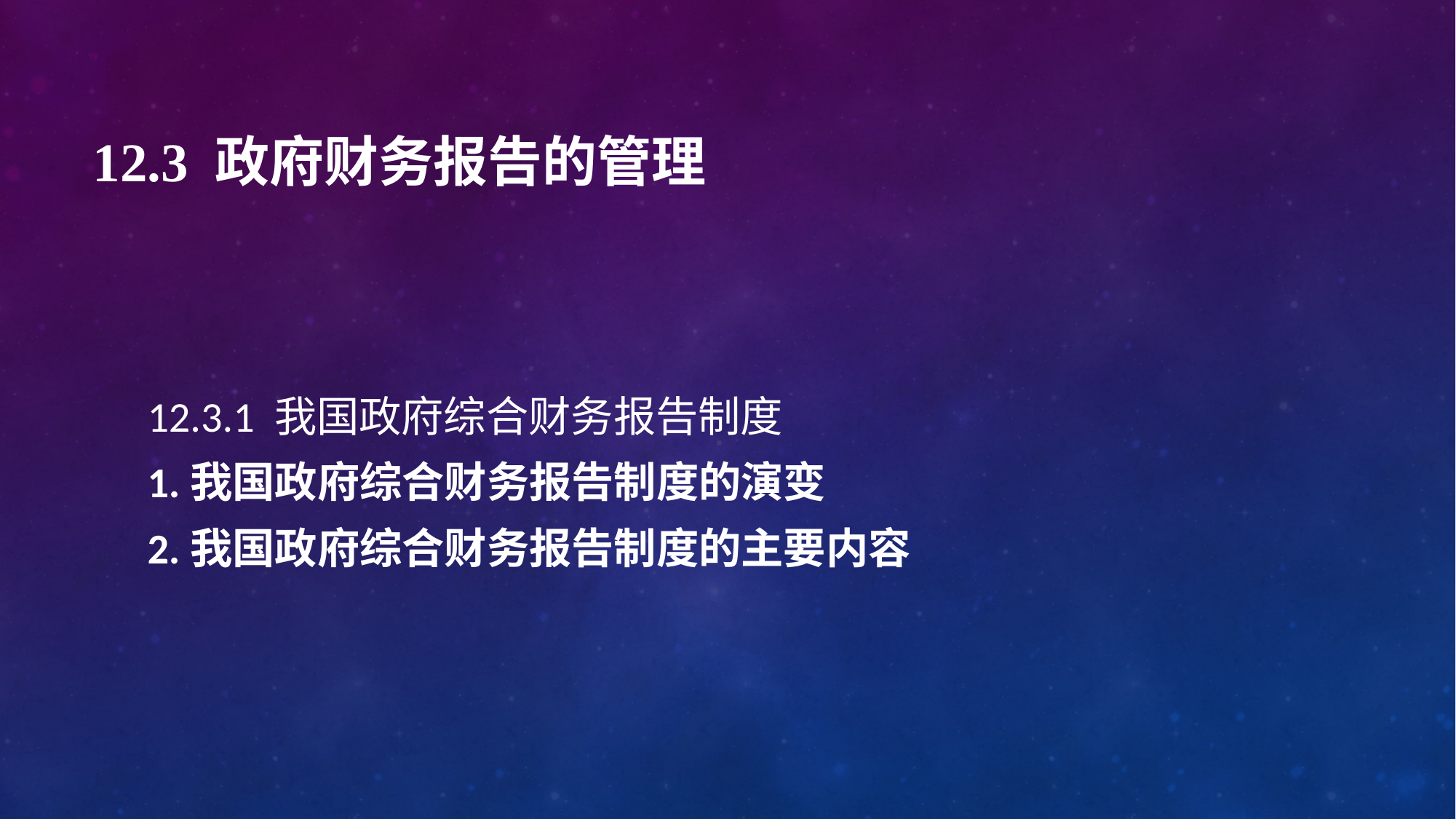

# 12.3 政府财务报告的管理
12.3.1 我国政府综合财务报告制度
1.我国政府综合财务报告制度的演变
2.我国政府综合财务报告制度的主要内容